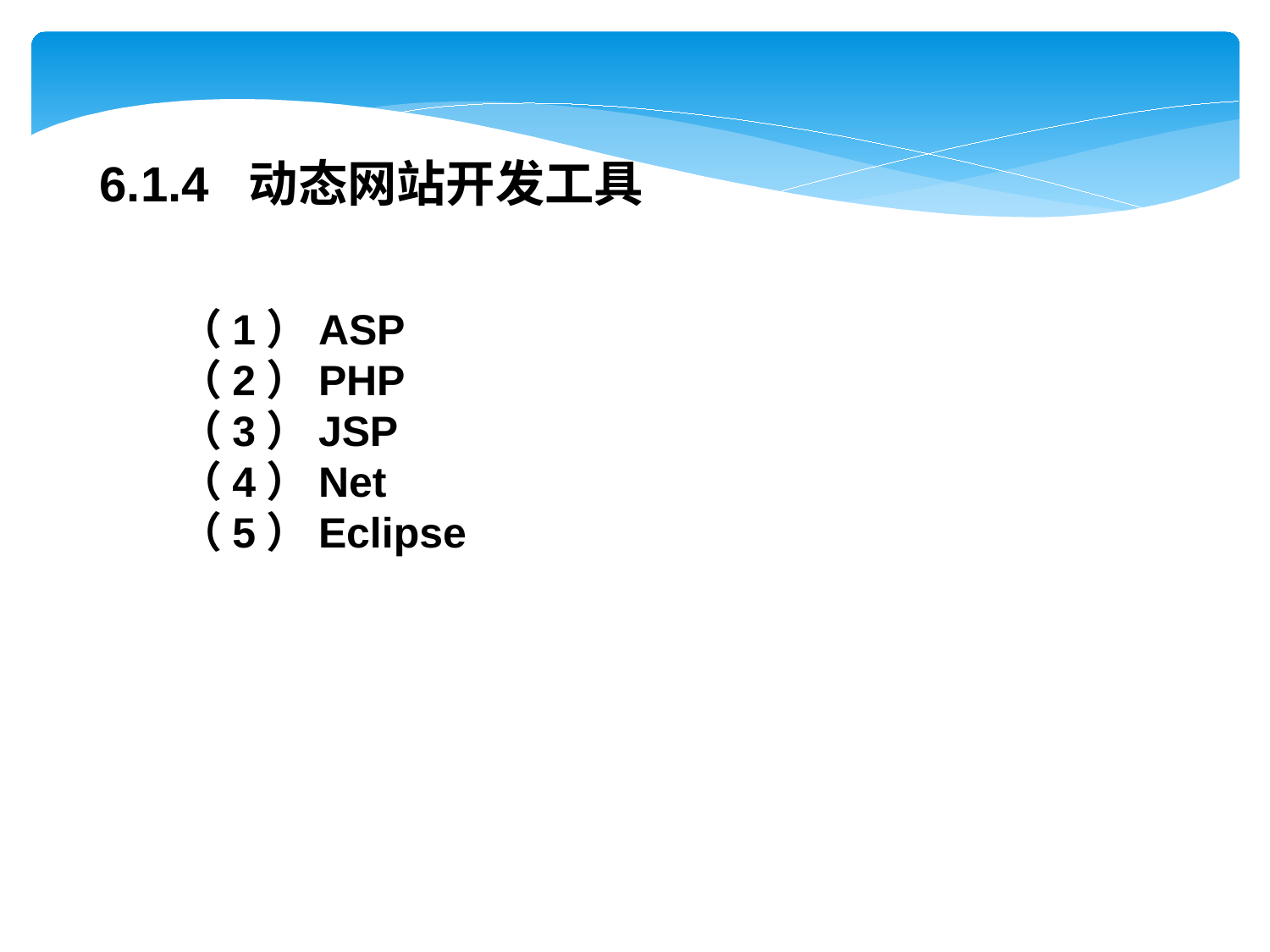

6.1.4  动态网站开发工具
（1）ASP
（2）PHP
（3）JSP
（4）Net
（5）Eclipse